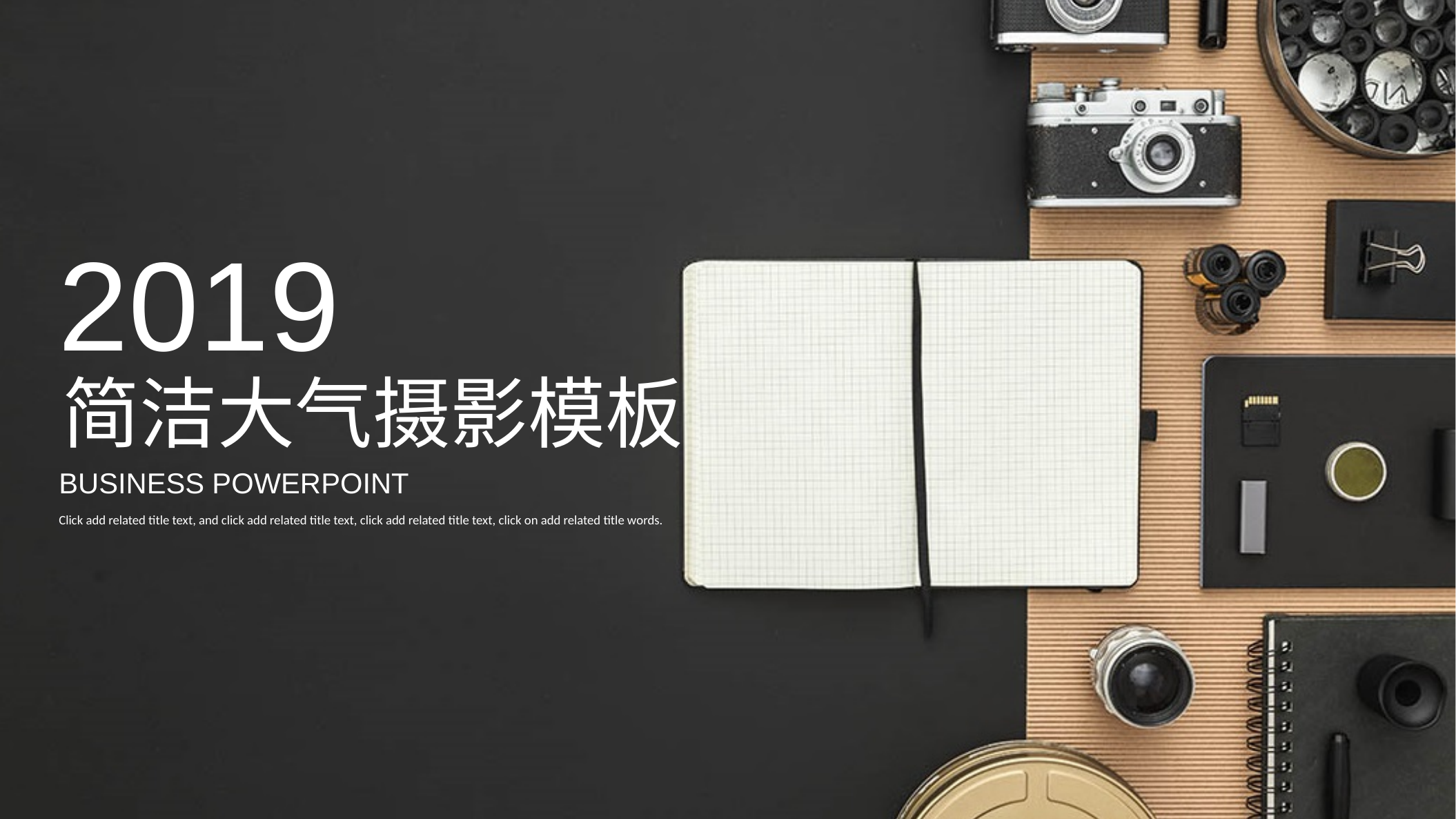

2019
简洁大气摄影模板
BUSINESS POWERPOINT
Click add related title text, and click add related title text, click add related title text, click on add related title words.